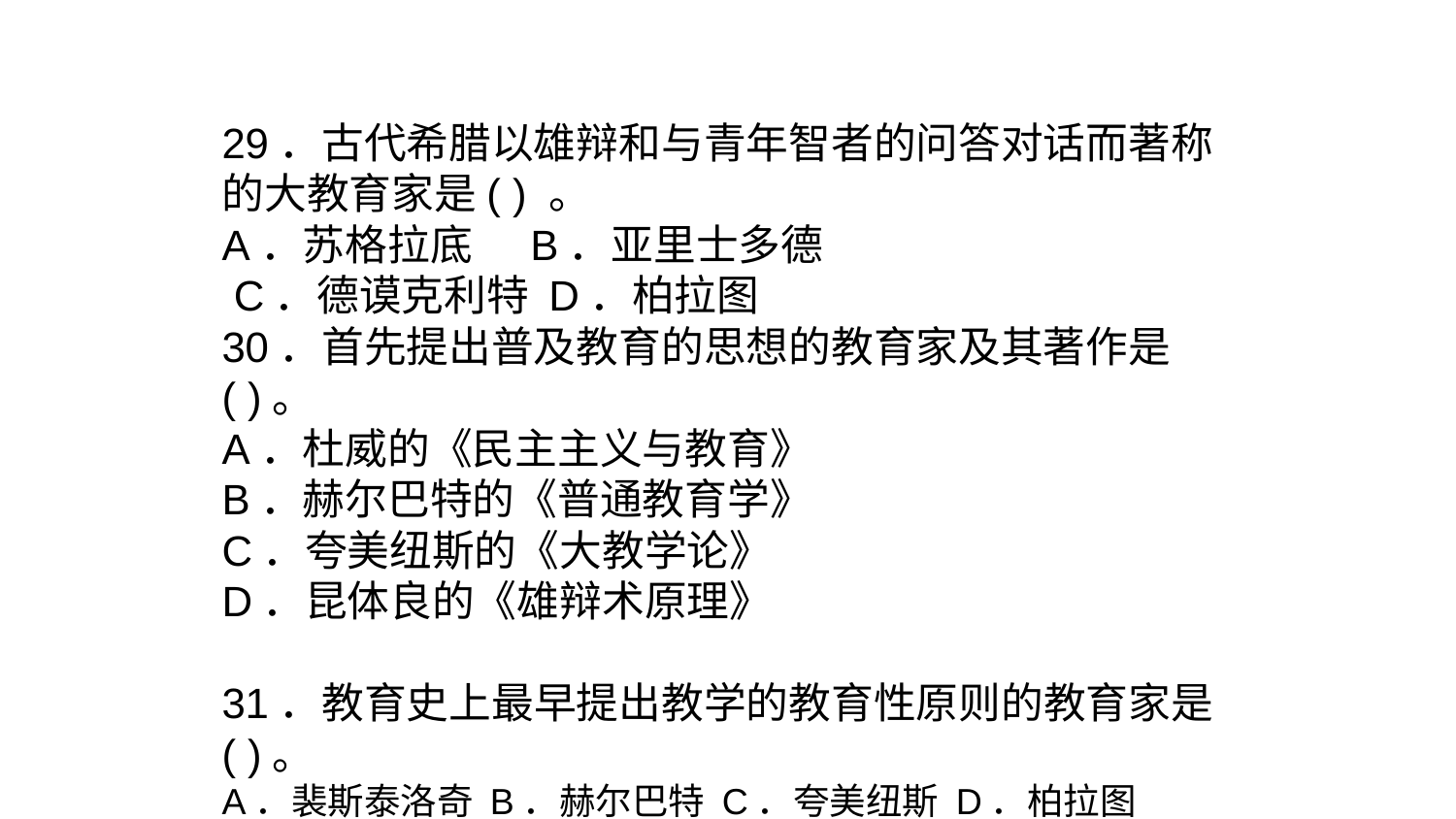

29．古代希腊以雄辩和与青年智者的问答对话而著称的大教育家是( ) 。
A．苏格拉底     B．亚里士多德
 C．德谟克利特 D．柏拉图
30．首先提出普及教育的思想的教育家及其著作是( )。
A．杜威的《民主主义与教育》
B．赫尔巴特的《普通教育学》
C．夸美纽斯的《大教学论》
D．昆体良的《雄辩术原理》

31．教育史上最早提出教学的教育性原则的教育家是( )。
A．裴斯泰洛奇 B．赫尔巴特 C．夸美纽斯 D．柏拉图